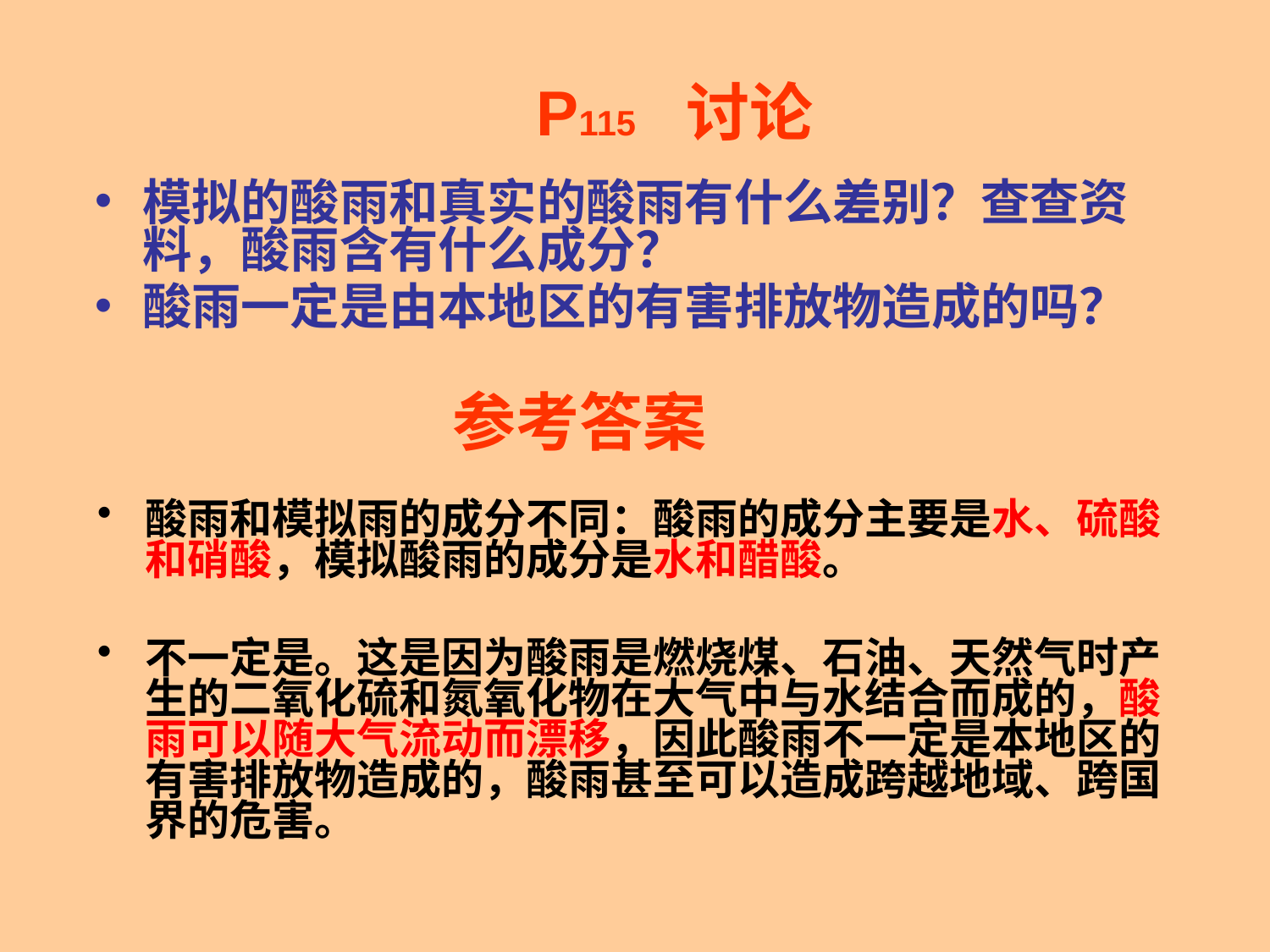

P115  讨论
模拟的酸雨和真实的酸雨有什么差别？查查资料，酸雨含有什么成分？
酸雨一定是由本地区的有害排放物造成的吗？
参考答案
酸雨和模拟雨的成分不同：酸雨的成分主要是水、硫酸和硝酸，模拟酸雨的成分是水和醋酸。

不一定是。这是因为酸雨是燃烧煤、石油、天然气时产生的二氧化硫和氮氧化物在大气中与水结合而成的，酸雨可以随大气流动而漂移，因此酸雨不一定是本地区的有害排放物造成的，酸雨甚至可以造成跨越地域、跨国界的危害。